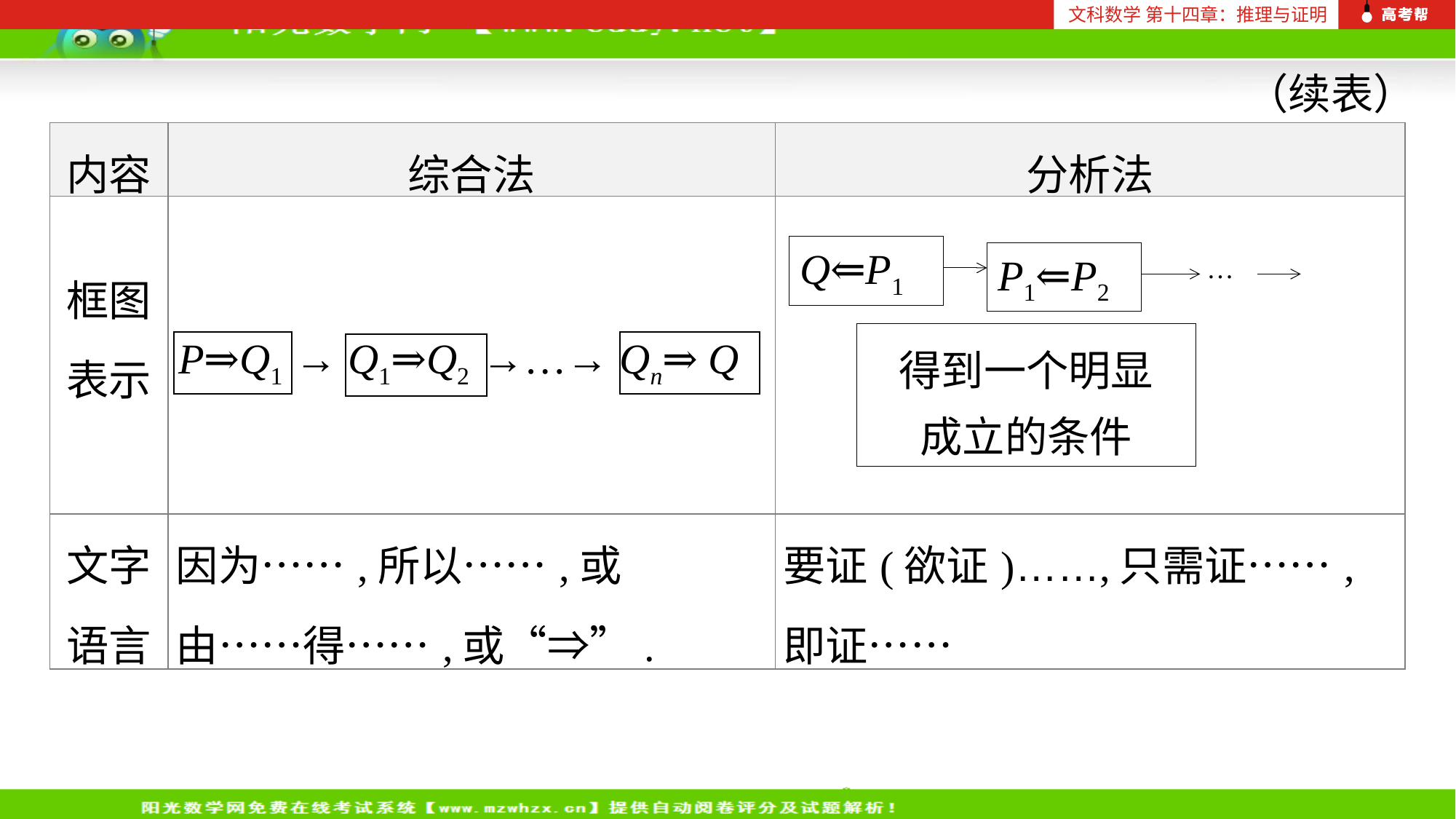

文科数学 第十四章：推理与证明

（续表）
| 内容 | 综合法 | 分析法 |
| --- | --- | --- |
| 框图 表示 | P⇒Q1 → Q1⇒Q2 →…→ Qn⇒ Q |  |
| 文字 语言 | 因为……,所以……,或 由……得……,或“⇒”. | 要证(欲证)……,只需证……,即证…… |
Q⇐P1
P1⇐P2
…
得到一个明显
成立的条件